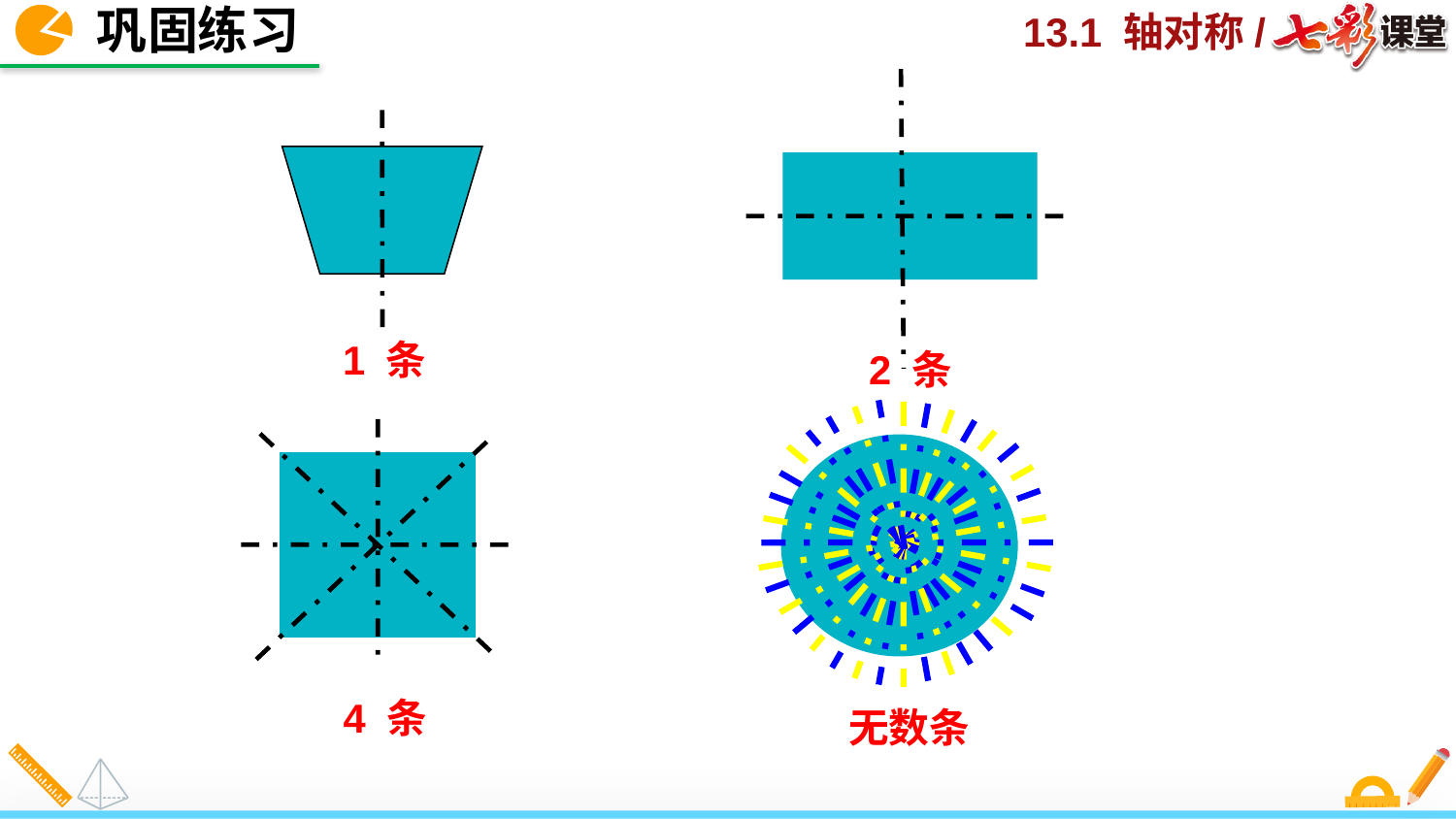

巩固练习

1 条
2 条

4 条
无数条